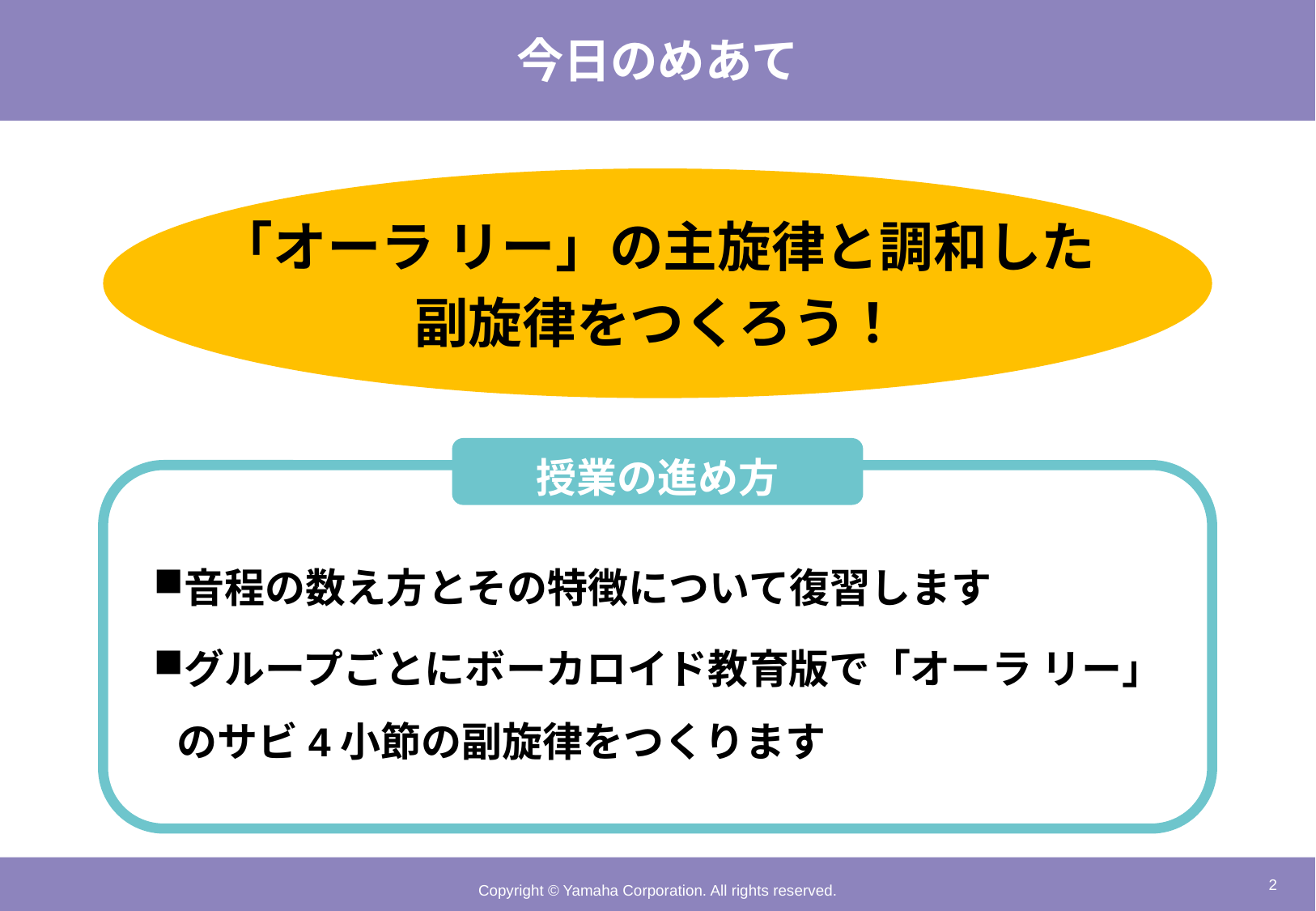

# 今日のめあて
「オーラ リー」の主旋律と調和した
副旋律をつくろう！
授業の進め方
音程の数え方とその特徴について復習します
グループごとにボーカロイド教育版で「オーラ リー」のサビ4小節の副旋律をつくります

2